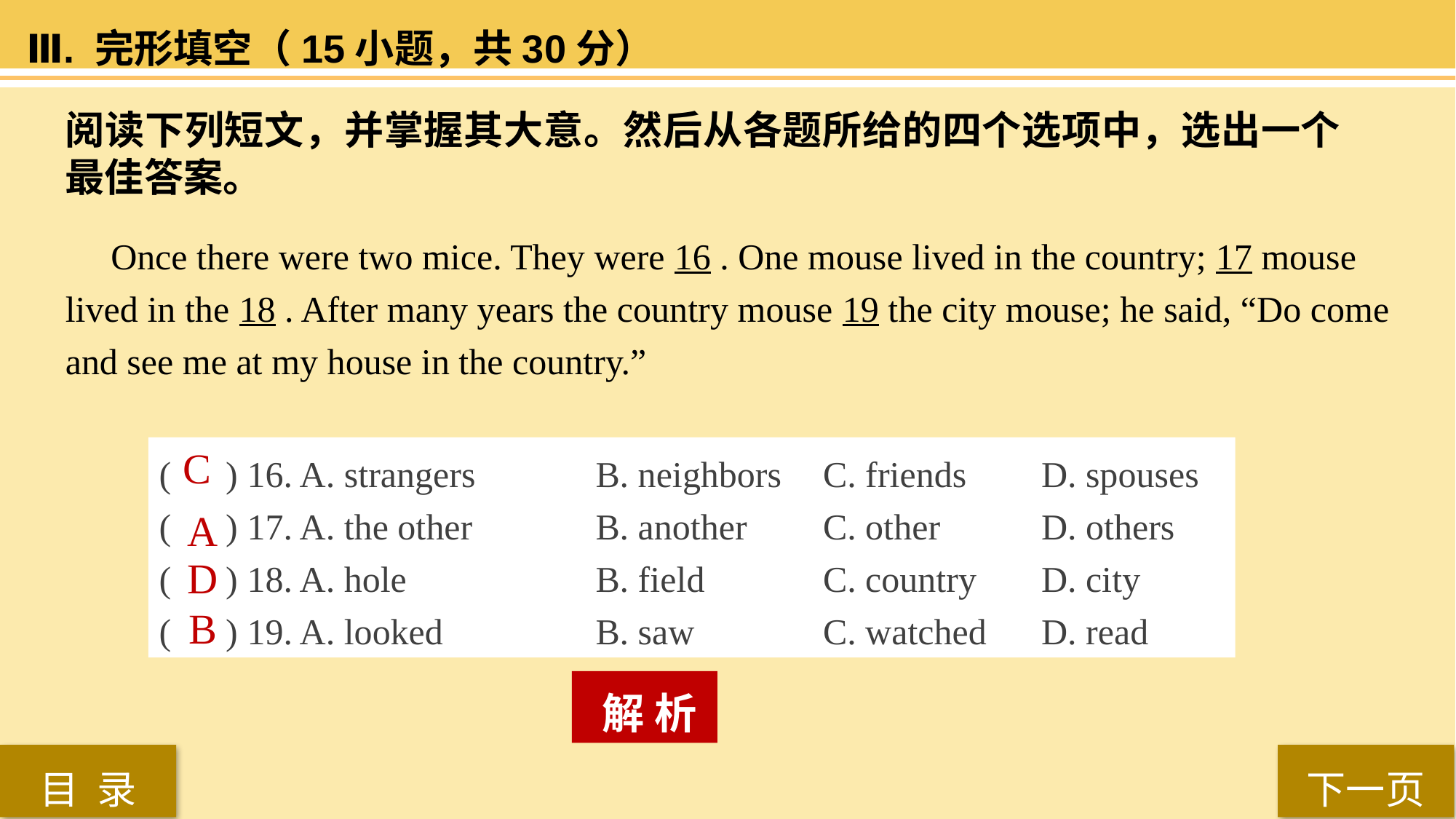

Ⅲ. 完形填空（15小题，共30分）
阅读下列短文，并掌握其大意。然后从各题所给的四个选项中，选出一个最佳答案。
     Once there were two mice. They were 16 . One mouse lived in the country; 17 mouse
lived in the 18 . After many years the country mouse 19 the city mouse; he said, “Do come
and see me at my house in the country.”
(      ) 16. A. strangers 		B. neighbors	 C. friends	 D. spouses
(      ) 17. A. the other 		B. another	 C. other 	 D. others
(      ) 18. A. hole 		B. field 	 C. country 	 D. city
(      ) 19. A. looked 		B. saw 		 C. watched 	 D. read
C
A
D
B
 解 析